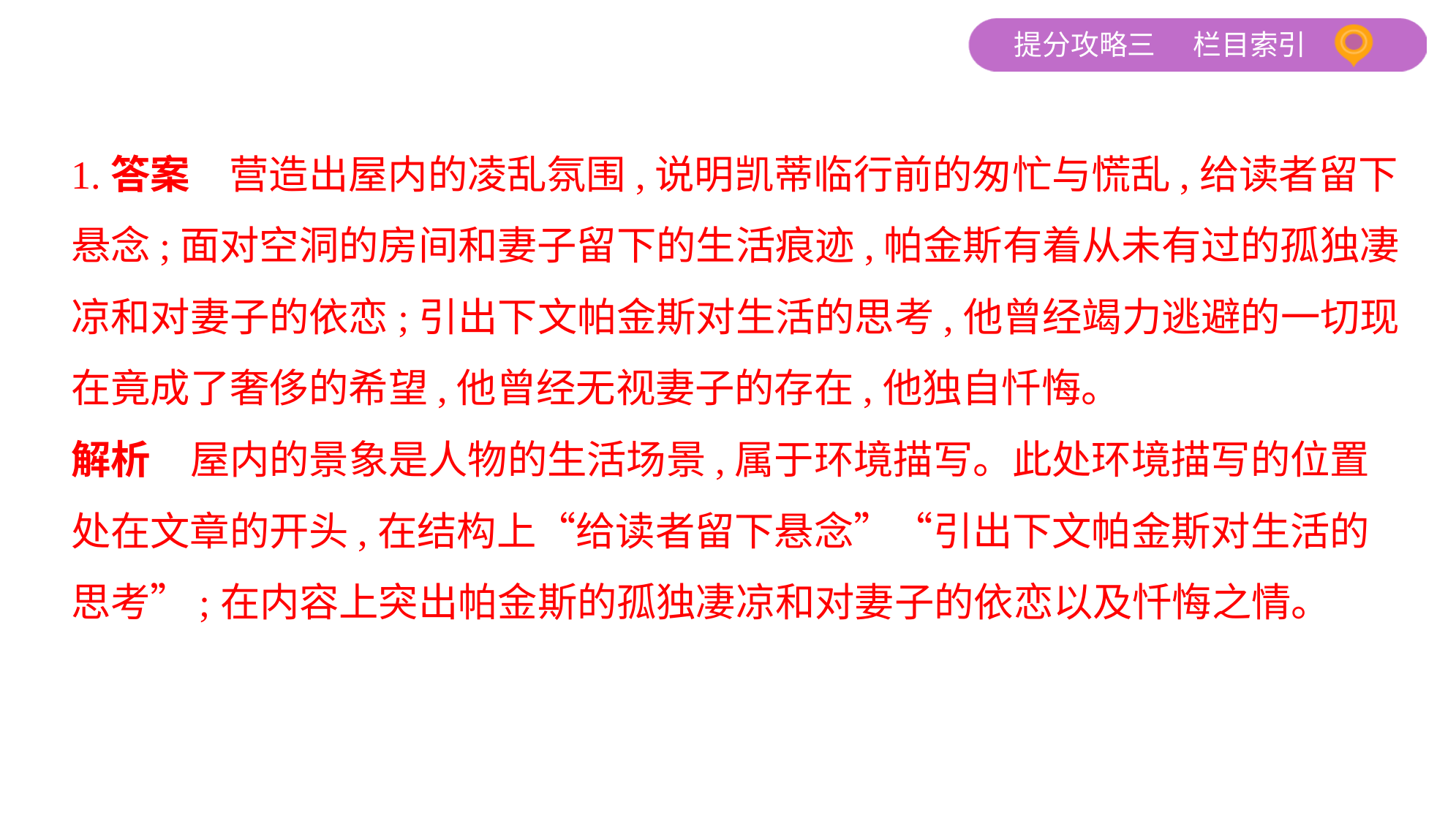

1.答案　营造出屋内的凌乱氛围,说明凯蒂临行前的匆忙与慌乱,给读者留下
悬念;面对空洞的房间和妻子留下的生活痕迹,帕金斯有着从未有过的孤独凄
凉和对妻子的依恋;引出下文帕金斯对生活的思考,他曾经竭力逃避的一切现
在竟成了奢侈的希望,他曾经无视妻子的存在,他独自忏悔。
解析　屋内的景象是人物的生活场景,属于环境描写。此处环境描写的位置
处在文章的开头,在结构上“给读者留下悬念”“引出下文帕金斯对生活的
思考”;在内容上突出帕金斯的孤独凄凉和对妻子的依恋以及忏悔之情。